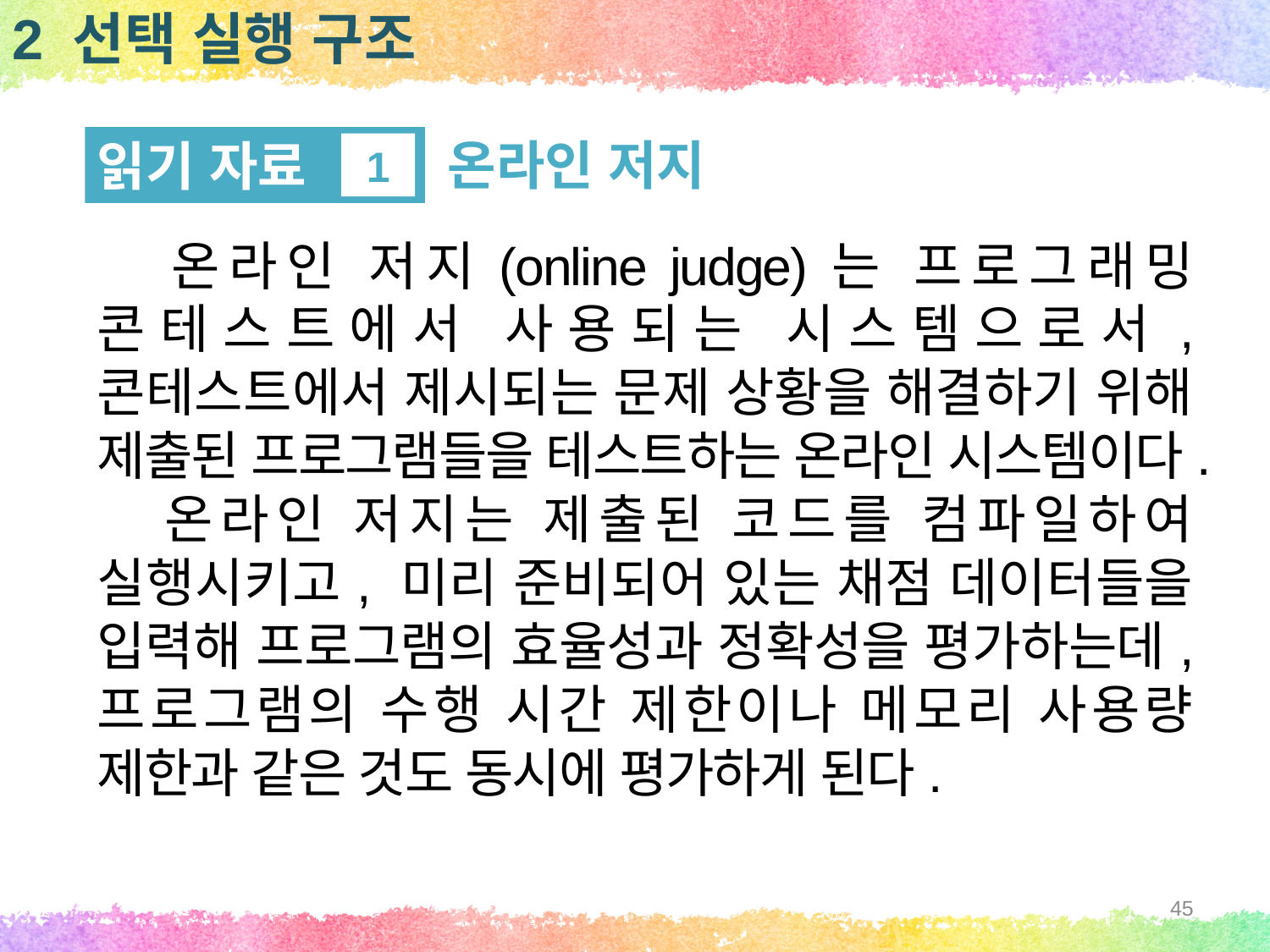

2 선택 실행 구조
읽기 자료
1
온라인 저지
  온라인 저지(online judge)는 프로그래밍 콘테스트에서 사용되는 시스템으로서, 콘테스트에서 제시되는 문제 상황을 해결하기 위해 제출된 프로그램들을 테스트하는 온라인 시스템이다.
  온라인 저지는 제출된 코드를 컴파일하여 실행시키고, 미리 준비되어 있는 채점 데이터들을 입력해 프로그램의 효율성과 정확성을 평가하는데, 프로그램의 수행 시간 제한이나 메모리 사용량 제한과 같은 것도 동시에 평가하게 된다.
45